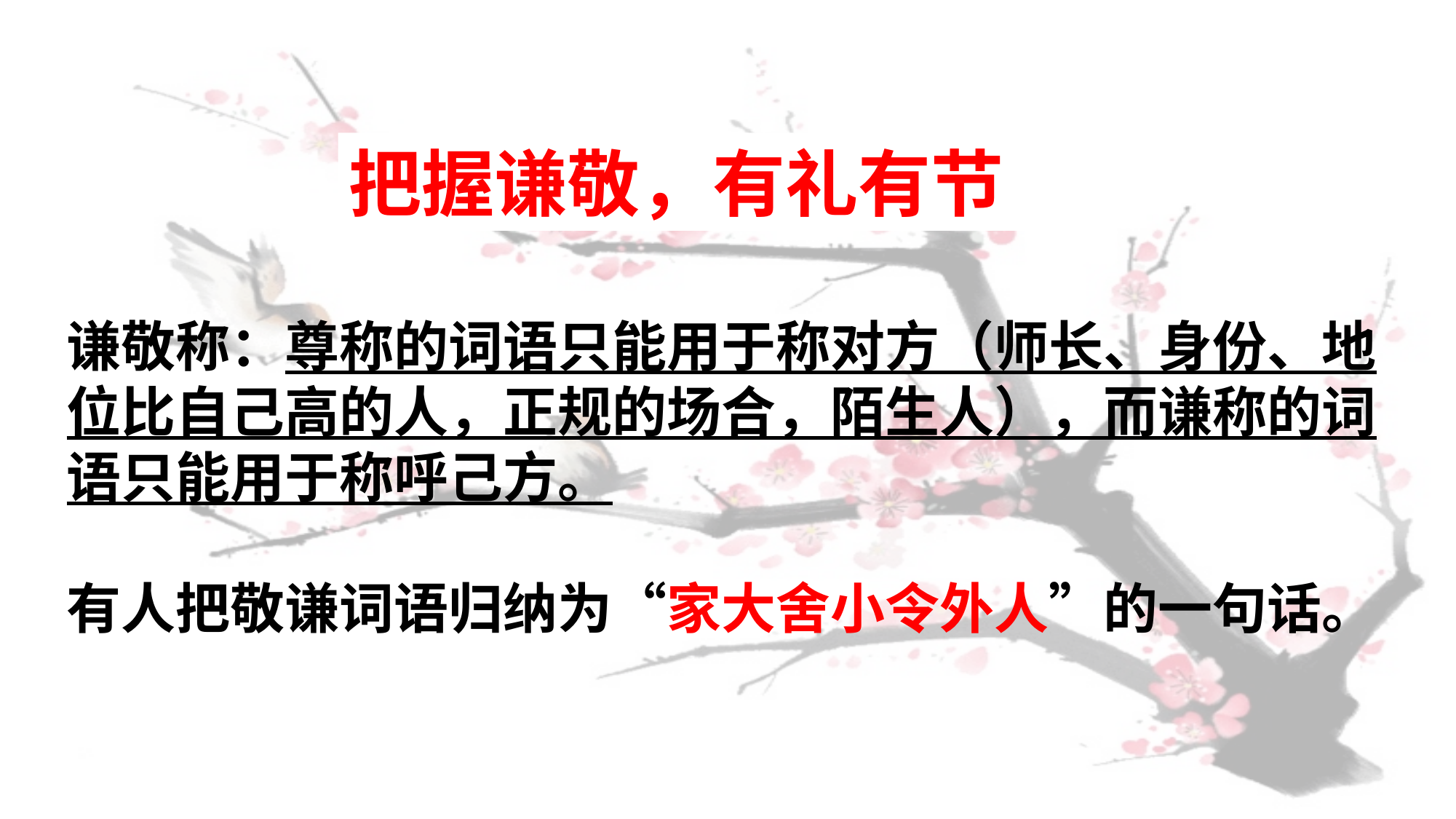

把握谦敬，有礼有节
谦敬称：尊称的词语只能用于称对方（师长、身份、地位比自己高的人，正规的场合，陌生人），而谦称的词语只能用于称呼己方。

有人把敬谦词语归纳为“家大舍小令外人”的一句话。